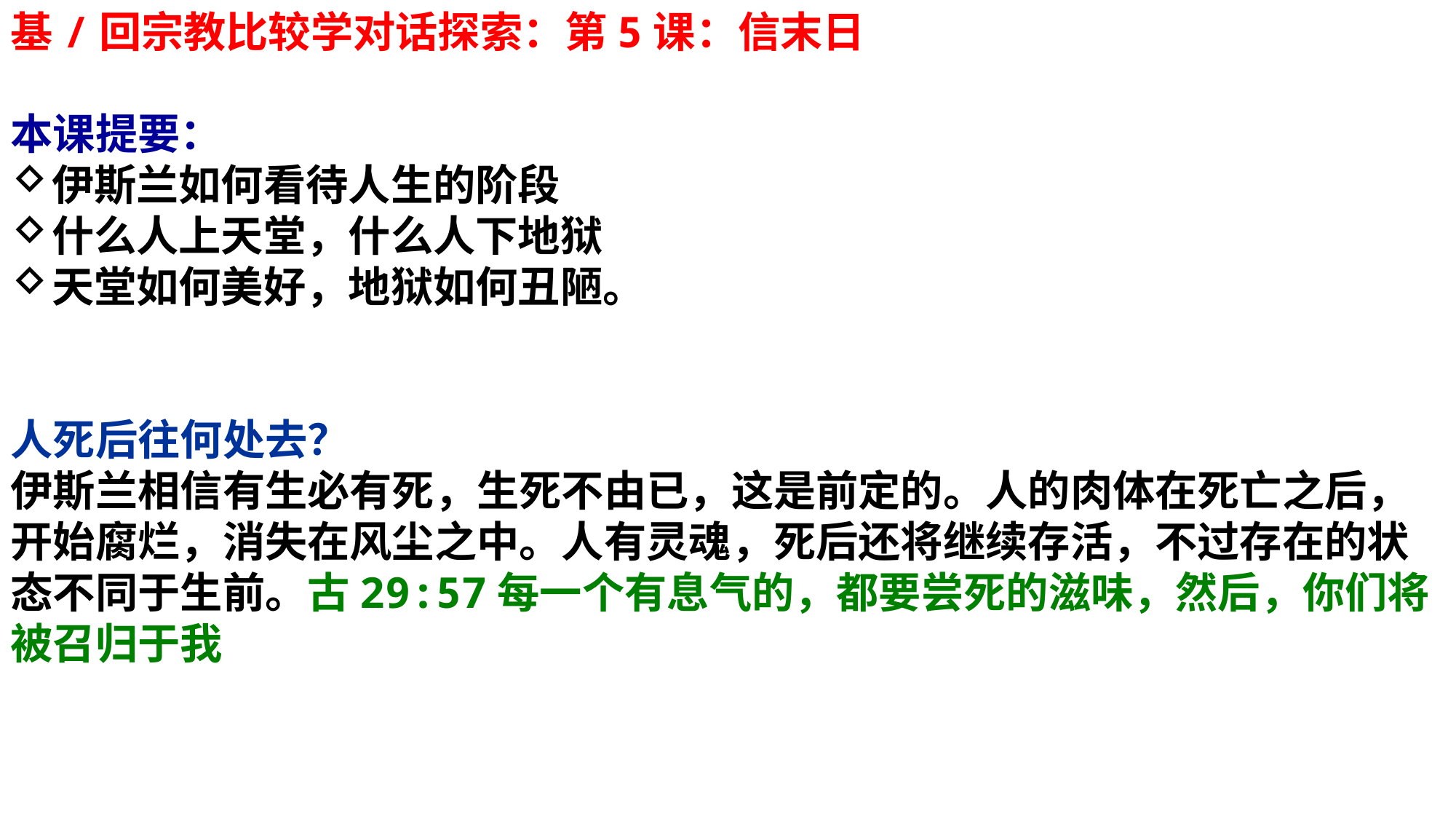

基/回宗教比较学对话探索：第5课：信末日

本课提要：
伊斯兰如何看待人生的阶段
什么人上天堂，什么人下地狱
天堂如何美好，地狱如何丑陋。

人死后往何处去？
伊斯兰相信有生必有死，生死不由已，这是前定的。人的肉体在死亡之后，开始腐烂，消失在风尘之中。人有灵魂，死后还将继续存活，不过存在的状态不同于生前。古29:57每一个有息气的，都要尝死的滋味，然后，你们将被召归于我